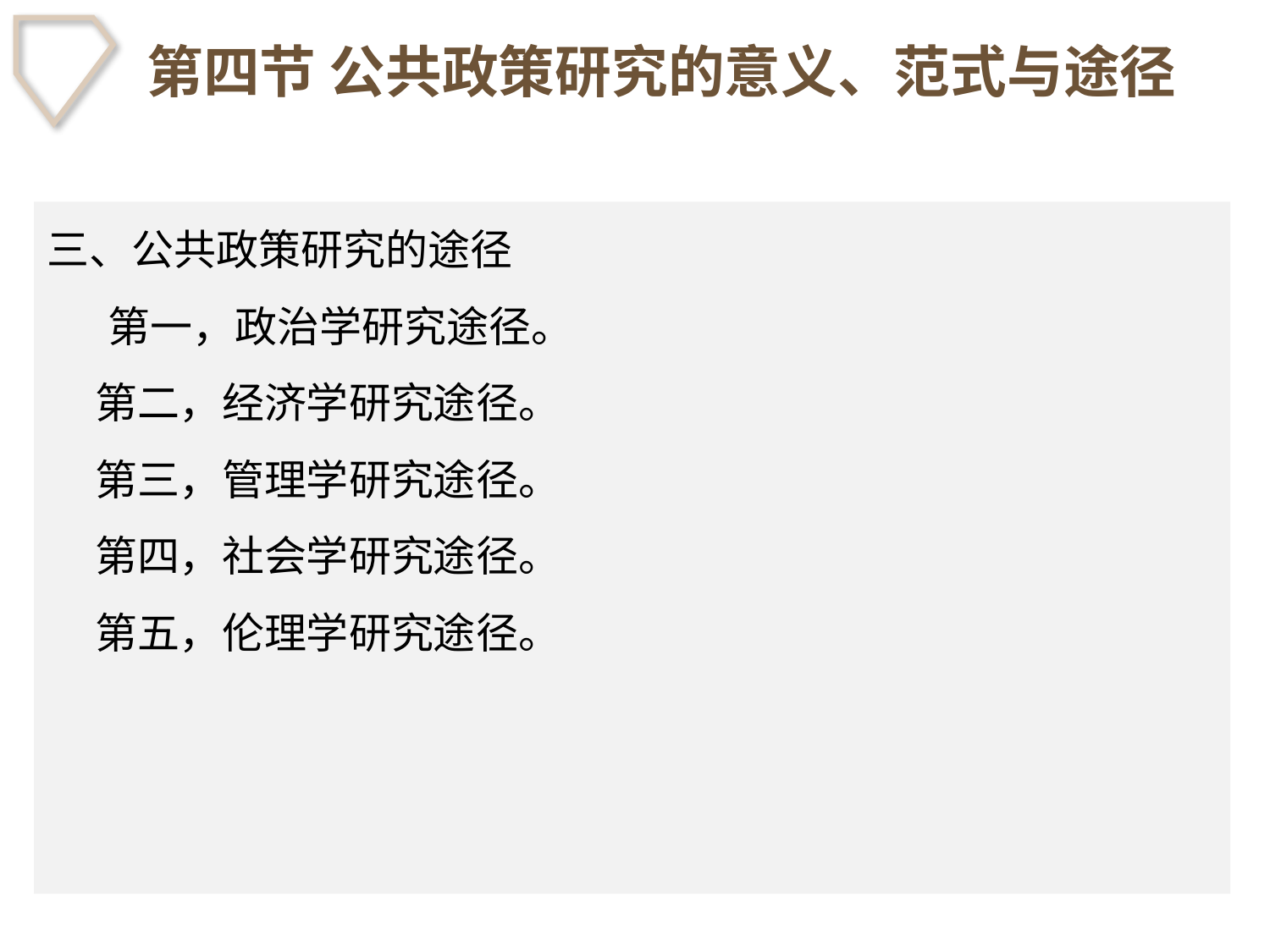

# 第四节 公共政策研究的意义、范式与途径
三、公共政策研究的途径
　  第一，政治学研究途径。
    第二，经济学研究途径。
    第三，管理学研究途径。
    第四，社会学研究途径。
    第五，伦理学研究途径。